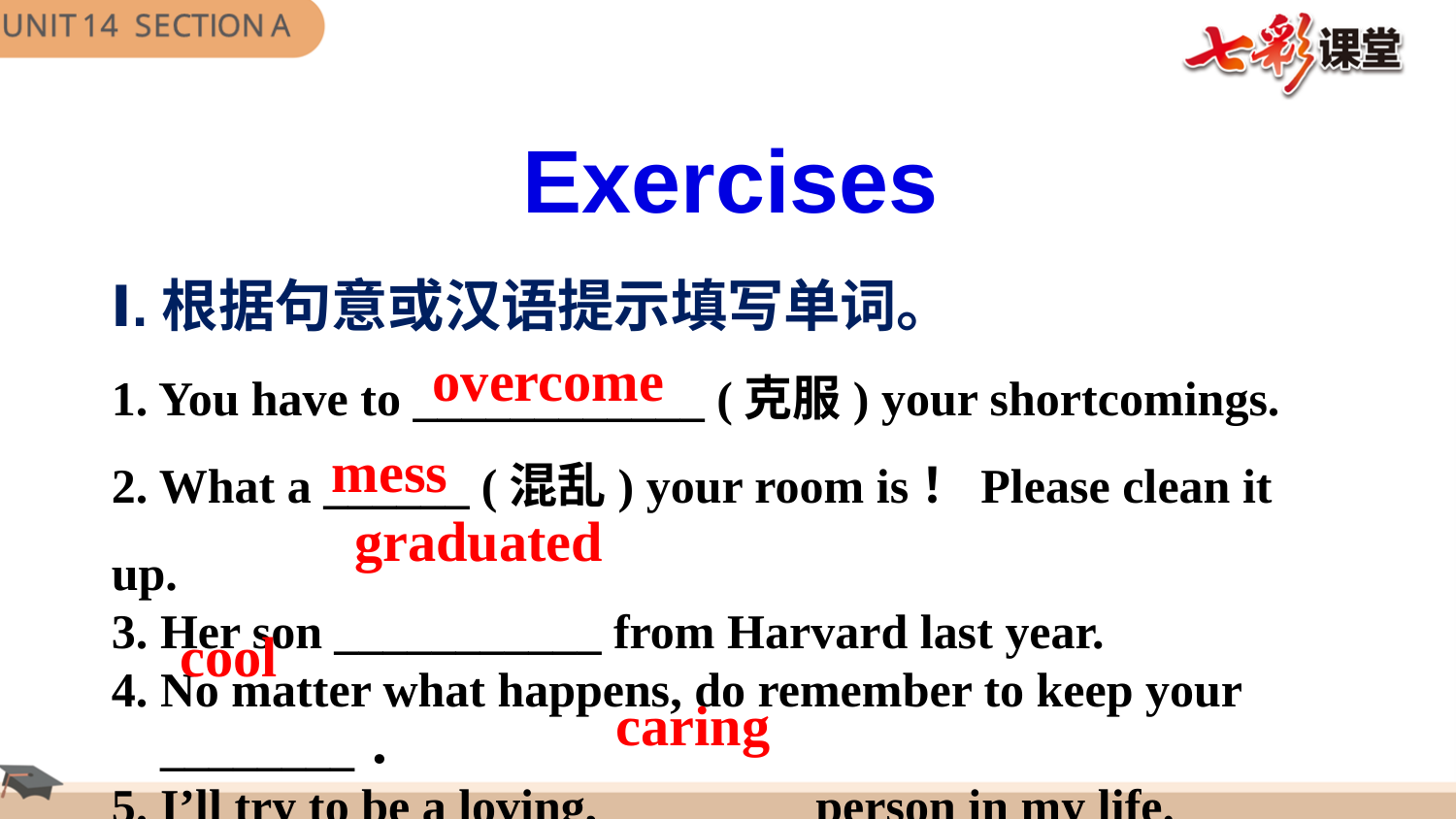

Exercises
Ⅰ.根据句意或汉语提示填写单词。
1. You have to ____________ (克服) your shortcomings.
2. What a ______ (混乱) your room is！Please clean it up.
3. Her son ___________ from Harvard last year.
4. No matter what happens, do remember to keep your
    ________．
5. I’ll try to be a loving, ________ person in my life.
overcome
mess
graduated
cool
caring